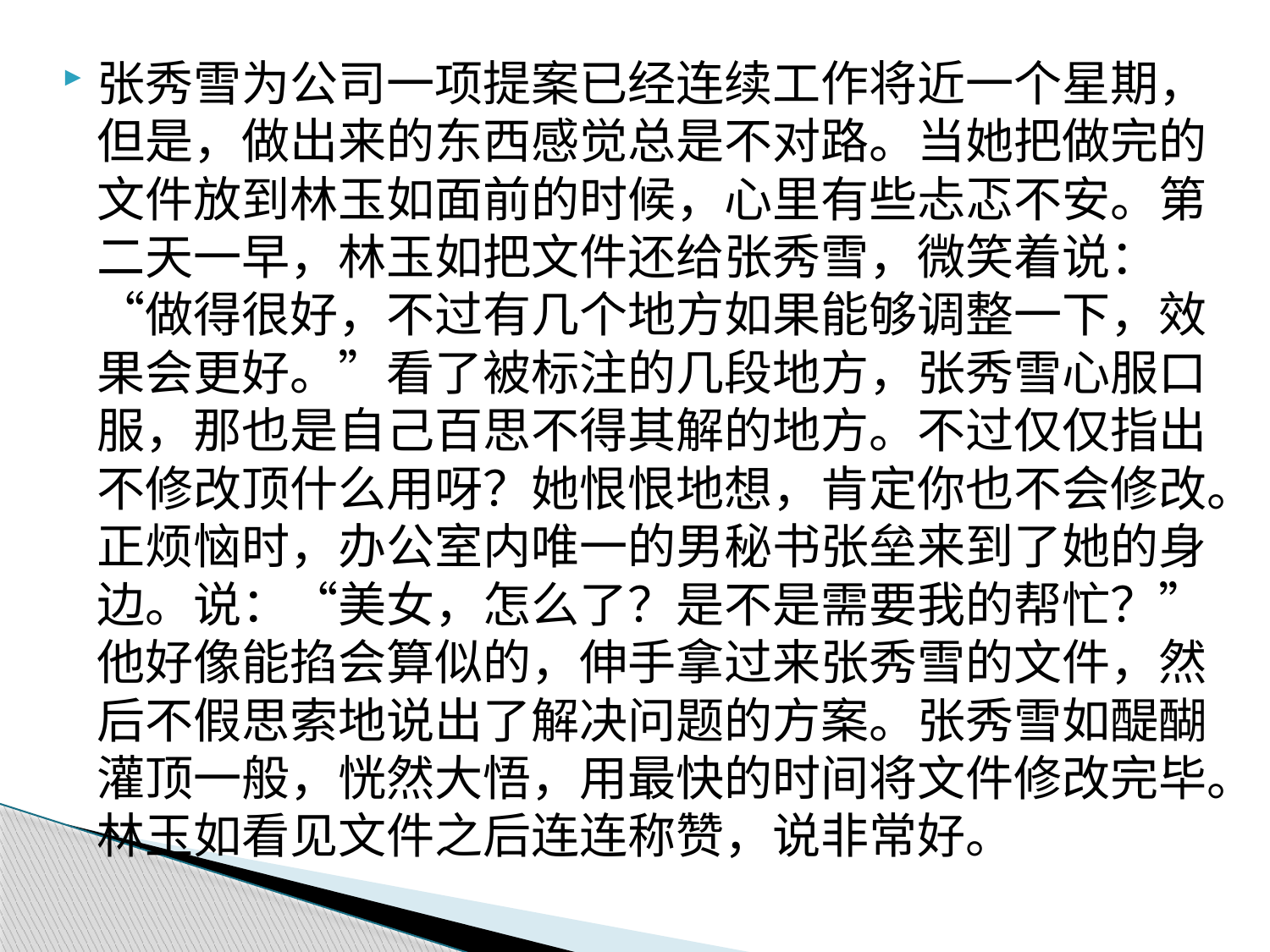

张秀雪为公司一项提案已经连续工作将近一个星期，但是，做出来的东西感觉总是不对路。当她把做完的文件放到林玉如面前的时候，心里有些忐忑不安。第二天一早，林玉如把文件还给张秀雪，微笑着说：“做得很好，不过有几个地方如果能够调整一下，效果会更好。”看了被标注的几段地方，张秀雪心服口服，那也是自己百思不得其解的地方。不过仅仅指出不修改顶什么用呀？她恨恨地想，肯定你也不会修改。正烦恼时，办公室内唯一的男秘书张垒来到了她的身边。说：“美女，怎么了？是不是需要我的帮忙？”他好像能掐会算似的，伸手拿过来张秀雪的文件，然后不假思索地说出了解决问题的方案。张秀雪如醍醐灌顶一般，恍然大悟，用最快的时间将文件修改完毕。林玉如看见文件之后连连称赞，说非常好。